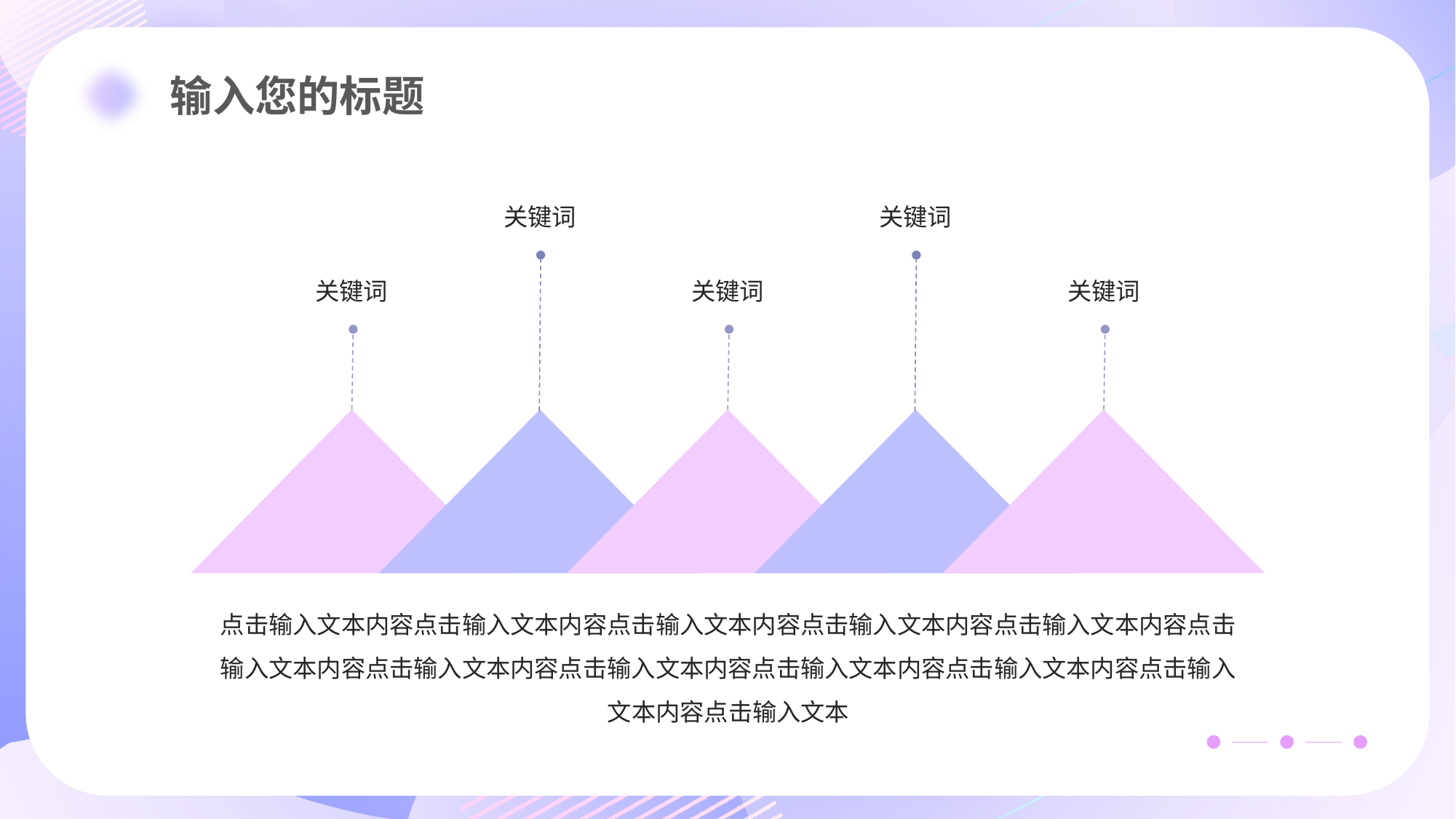

关键词
关键词
关键词
关键词
关键词

点击输入文本内容点击输入文本内容点击输入文本内容点击输入文本内容点击输入文本内容点击输入文本内容点击输入文本内容点击输入文本内容点击输入文本内容点击输入文本内容点击输入文本内容点击输入文本